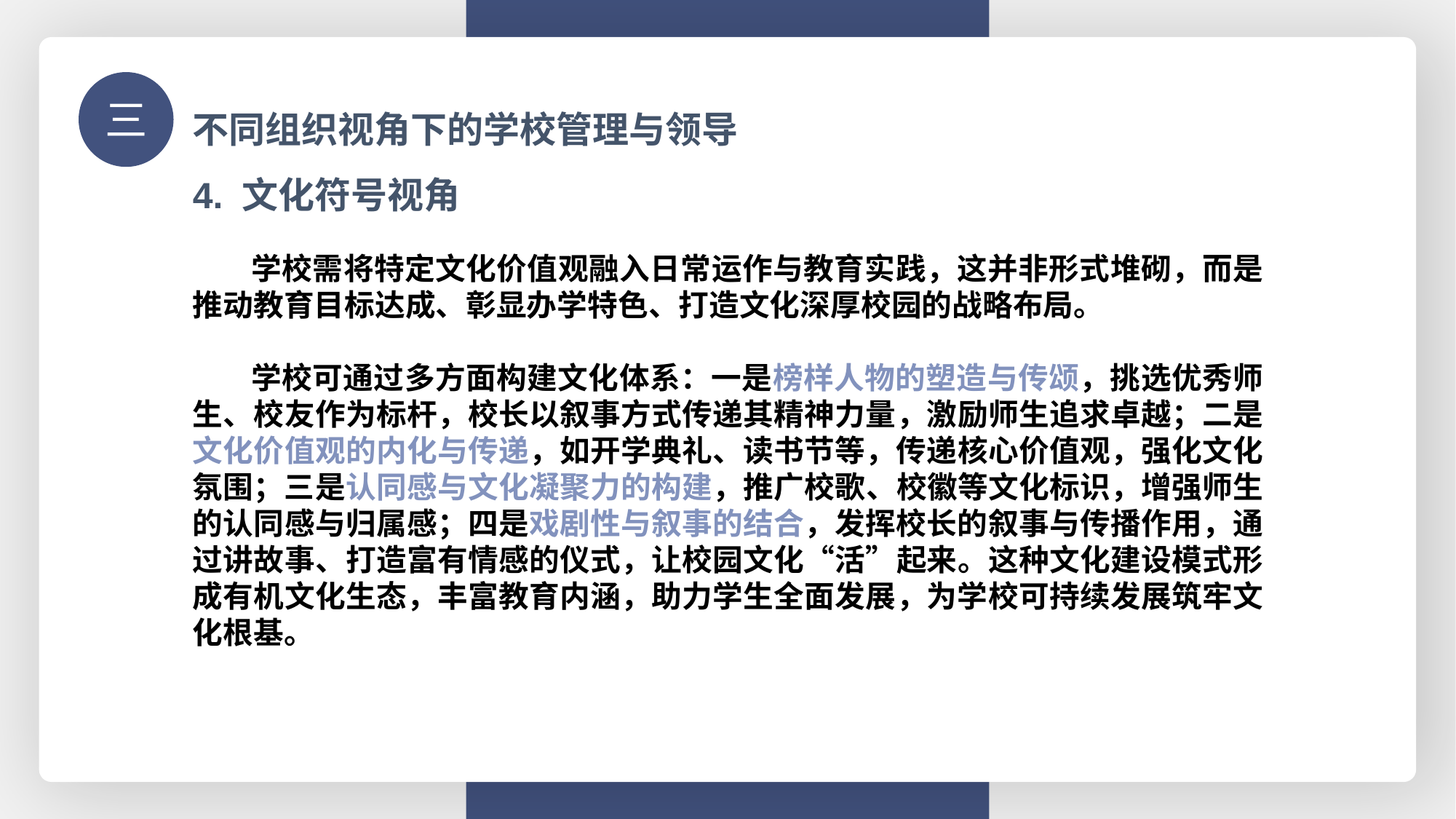

不同组织视角下的学校管理与领导

三
4. 文化符号视角
        学校需将特定文化价值观融入日常运作与教育实践，这并非形式堆砌，而是推动教育目标达成、彰显办学特色、打造文化深厚校园的战略布局。

       学校可通过多方面构建文化体系：一是榜样人物的塑造与传颂，挑选优秀师生、校友作为标杆，校长以叙事方式传递其精神力量，激励师生追求卓越；二是文化价值观的内化与传递，如开学典礼、读书节等，传递核心价值观，强化文化氛围；三是认同感与文化凝聚力的构建，推广校歌、校徽等文化标识，增强师生的认同感与归属感；四是戏剧性与叙事的结合，发挥校长的叙事与传播作用，通过讲故事、打造富有情感的仪式，让校园文化“活”起来。这种文化建设模式形成有机文化生态，丰富教育内涵，助力学生全面发展，为学校可持续发展筑牢文化根基。